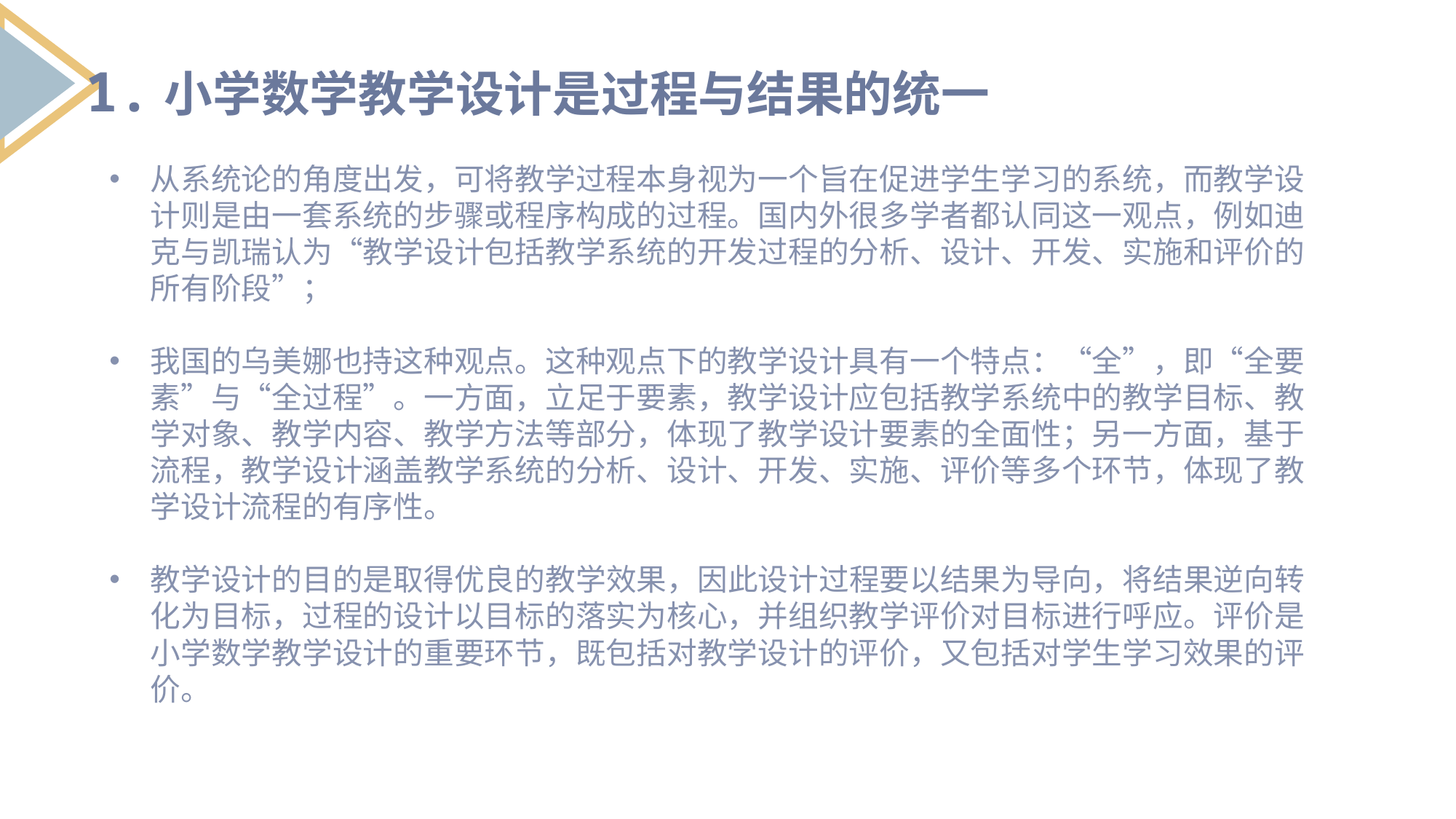

1.小学数学教学设计是过程与结果的统一
从系统论的角度出发，可将教学过程本身视为一个旨在促进学生学习的系统，而教学设计则是由一套系统的步骤或程序构成的过程。国内外很多学者都认同这一观点，例如迪克与凯瑞认为“教学设计包括教学系统的开发过程的分析、设计、开发、实施和评价的所有阶段”；

我国的乌美娜也持这种观点。这种观点下的教学设计具有一个特点：“全”，即“全要素”与“全过程”。一方面，立足于要素，教学设计应包括教学系统中的教学目标、教学对象、教学内容、教学方法等部分，体现了教学设计要素的全面性；另一方面，基于流程，教学设计涵盖教学系统的分析、设计、开发、实施、评价等多个环节，体现了教学设计流程的有序性。

教学设计的目的是取得优良的教学效果，因此设计过程要以结果为导向，将结果逆向转化为目标，过程的设计以目标的落实为核心，并组织教学评价对目标进行呼应。评价是小学数学教学设计的重要环节，既包括对教学设计的评价，又包括对学生学习效果的评价。